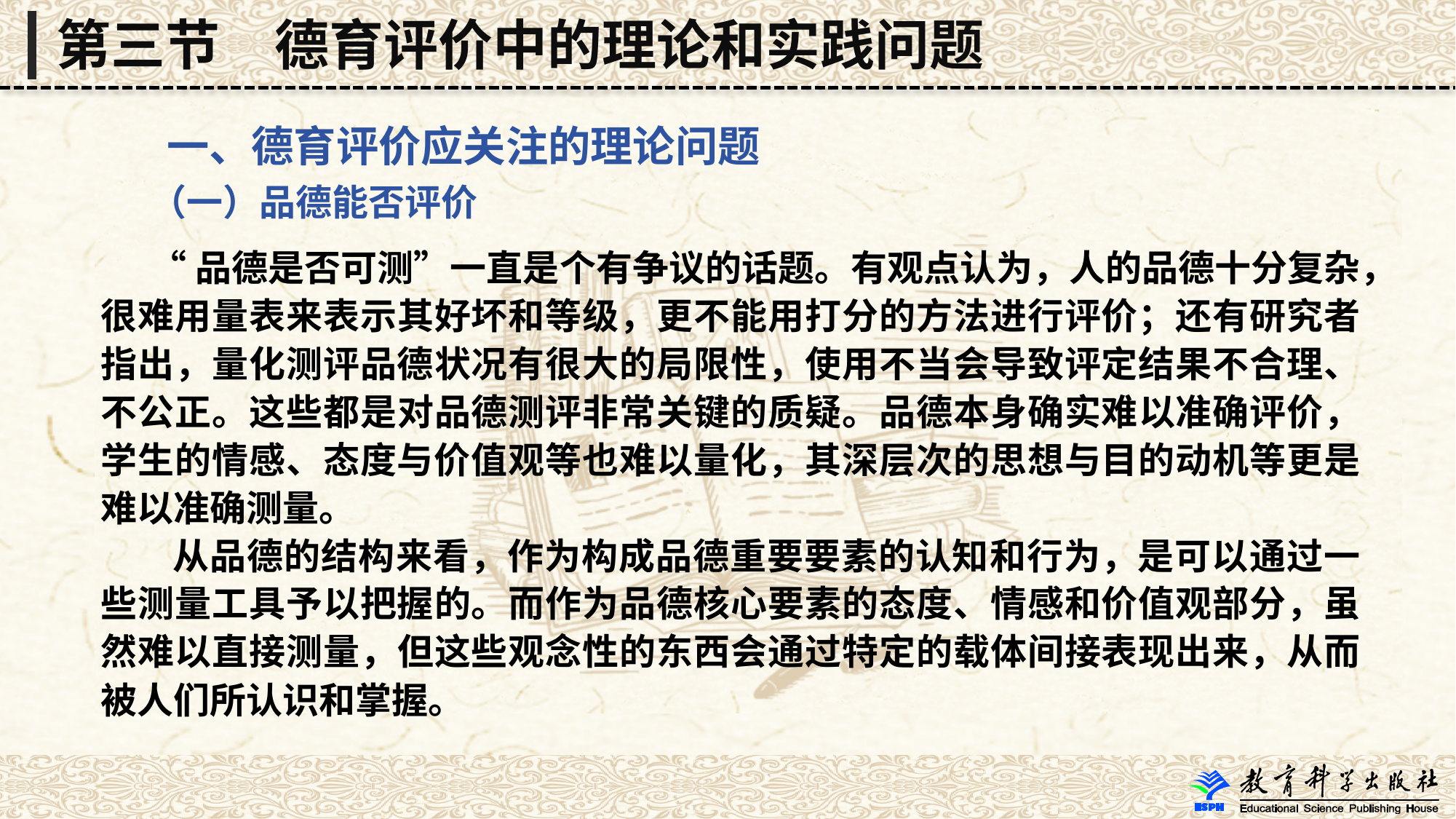

第三节　德育评价中的理论和实践问题
       一、德育评价应关注的理论问题
     （一）品德能否评价

      “品德是否可测”一直是个有争议的话题。有观点认为，人的品德十分复杂，很难用量表来表示其好坏和等级，更不能用打分的方法进行评价；还有研究者指出，量化测评品德状况有很大的局限性，使用不当会导致评定结果不合理、不公正。这些都是对品德测评非常关键的质疑。品德本身确实难以准确评价，学生的情感、态度与价值观等也难以量化，其深层次的思想与目的动机等更是难以准确测量。
       从品德的结构来看，作为构成品德重要要素的认知和行为，是可以通过一些测量工具予以把握的。而作为品德核心要素的态度、情感和价值观部分，虽然难以直接测量，但这些观念性的东西会通过特定的载体间接表现出来，从而被人们所认识和掌握。